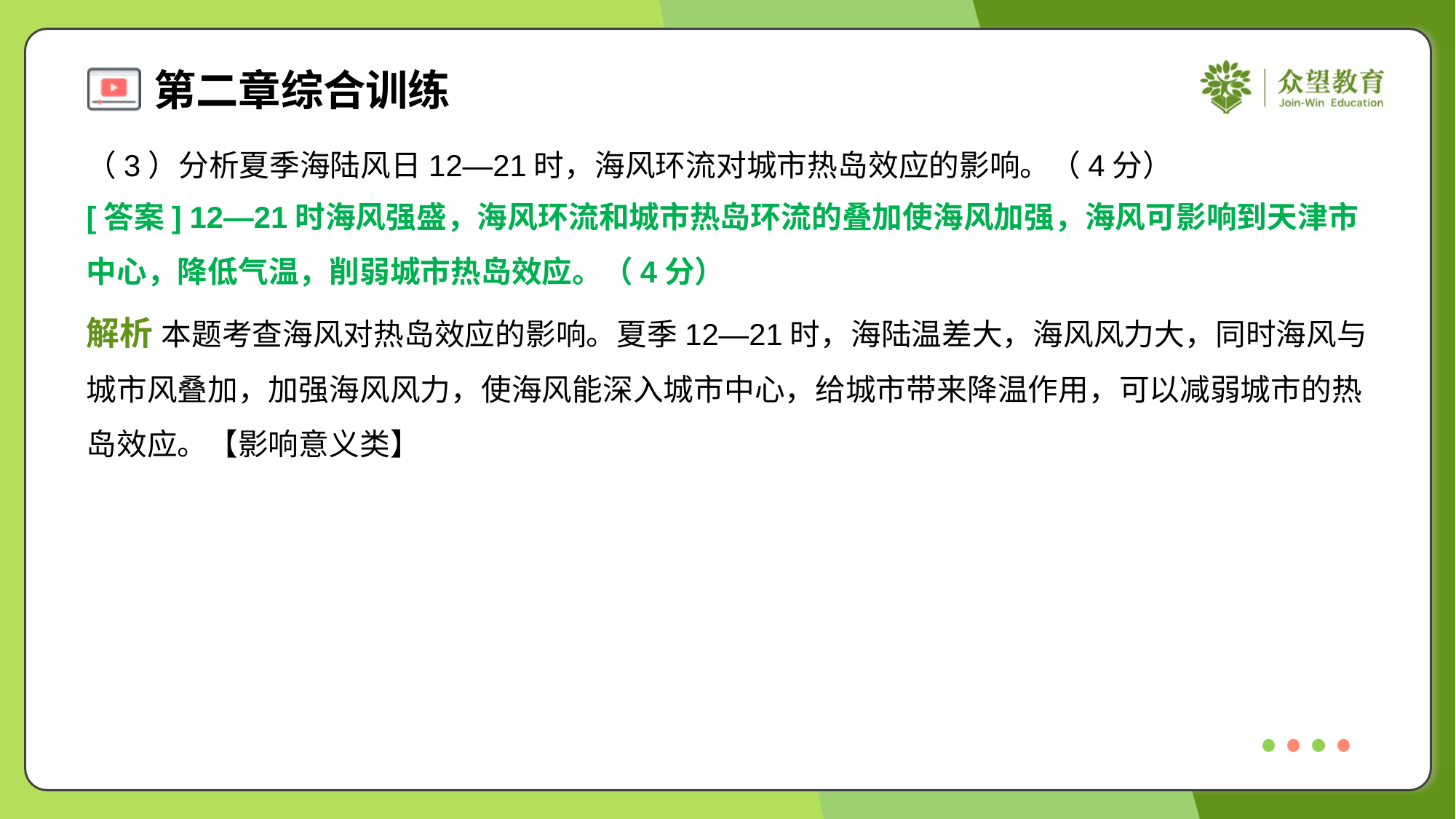

（3）分析夏季海陆风日12—21时，海风环流对城市热岛效应的影响。（4分）
[答案] 12—21时海风强盛，海风环流和城市热岛环流的叠加使海风加强，海风可影响到天津市
中心，降低气温，削弱城市热岛效应。（4分）
解析 本题考查海风对热岛效应的影响。夏季12—21时，海陆温差大，海风风力大，同时海风与
城市风叠加，加强海风风力，使海风能深入城市中心，给城市带来降温作用，可以减弱城市的热
岛效应。【影响意义类】